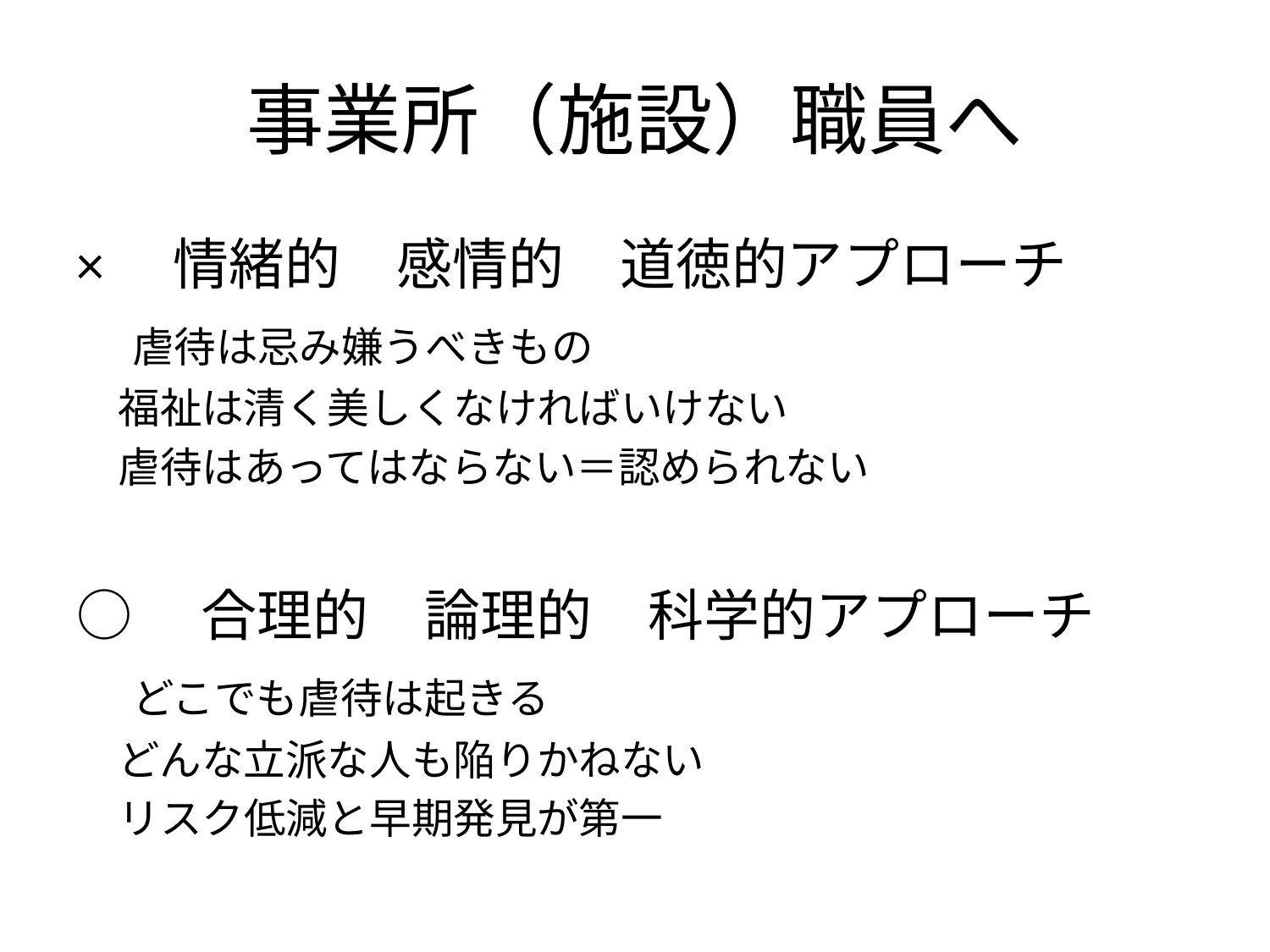

# 事業所（施設）職員へ
×　情緒的　感情的　道徳的アプローチ
　虐待は忌み嫌うべきもの
　福祉は清く美しくなければいけない
　虐待はあってはならない＝認められない

○　合理的　論理的　科学的アプローチ
　どこでも虐待は起きる
　どんな立派な人も陥りかねない
　リスク低減と早期発見が第一